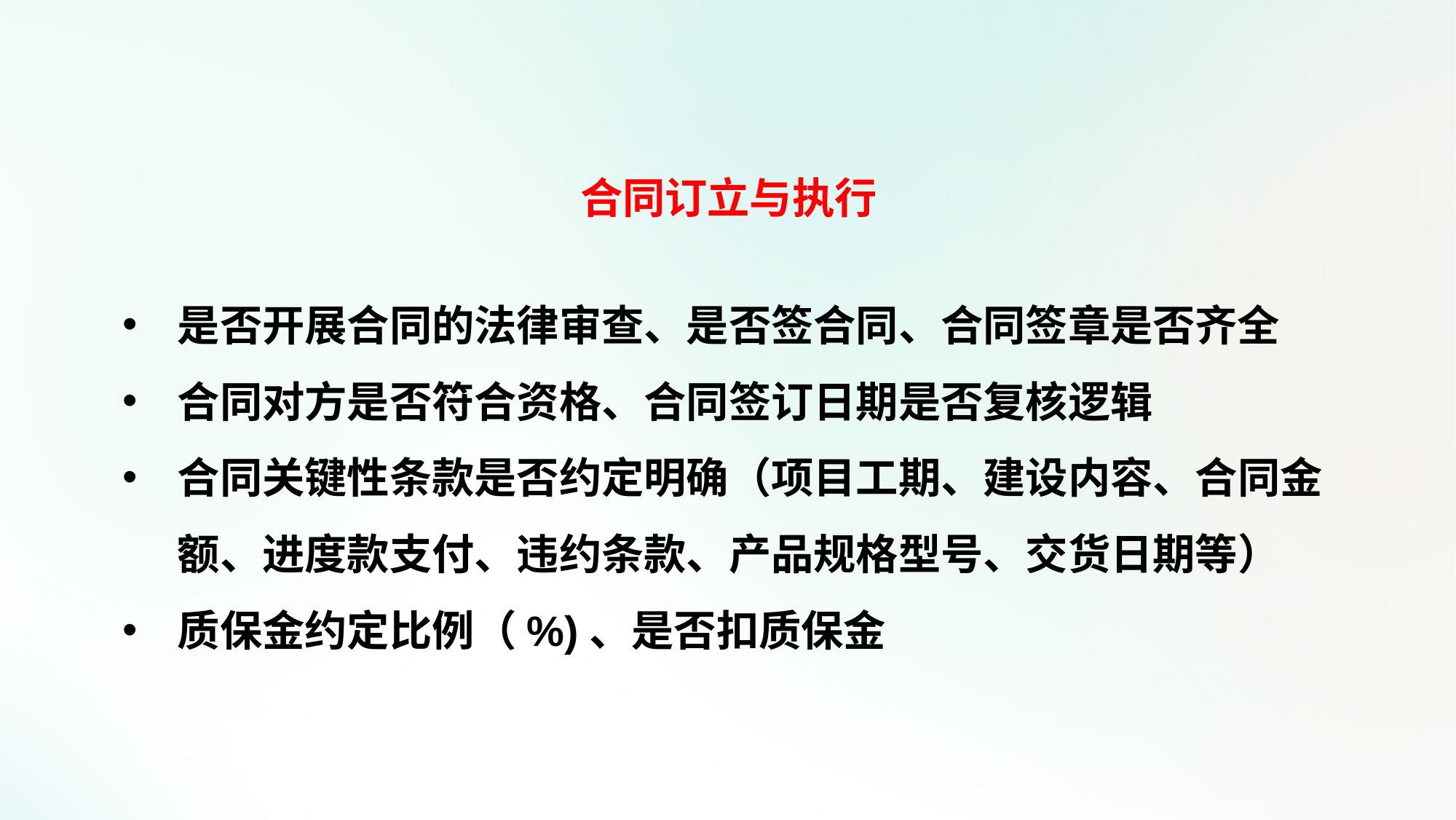

合同订立与执行

是否开展合同的法律审查、是否签合同、合同签章是否齐全
合同对方是否符合资格、合同签订日期是否复核逻辑
合同关键性条款是否约定明确（项目工期、建设内容、合同金额、进度款支付、违约条款、产品规格型号、交货日期等）
质保金约定比例（%)、是否扣质保金